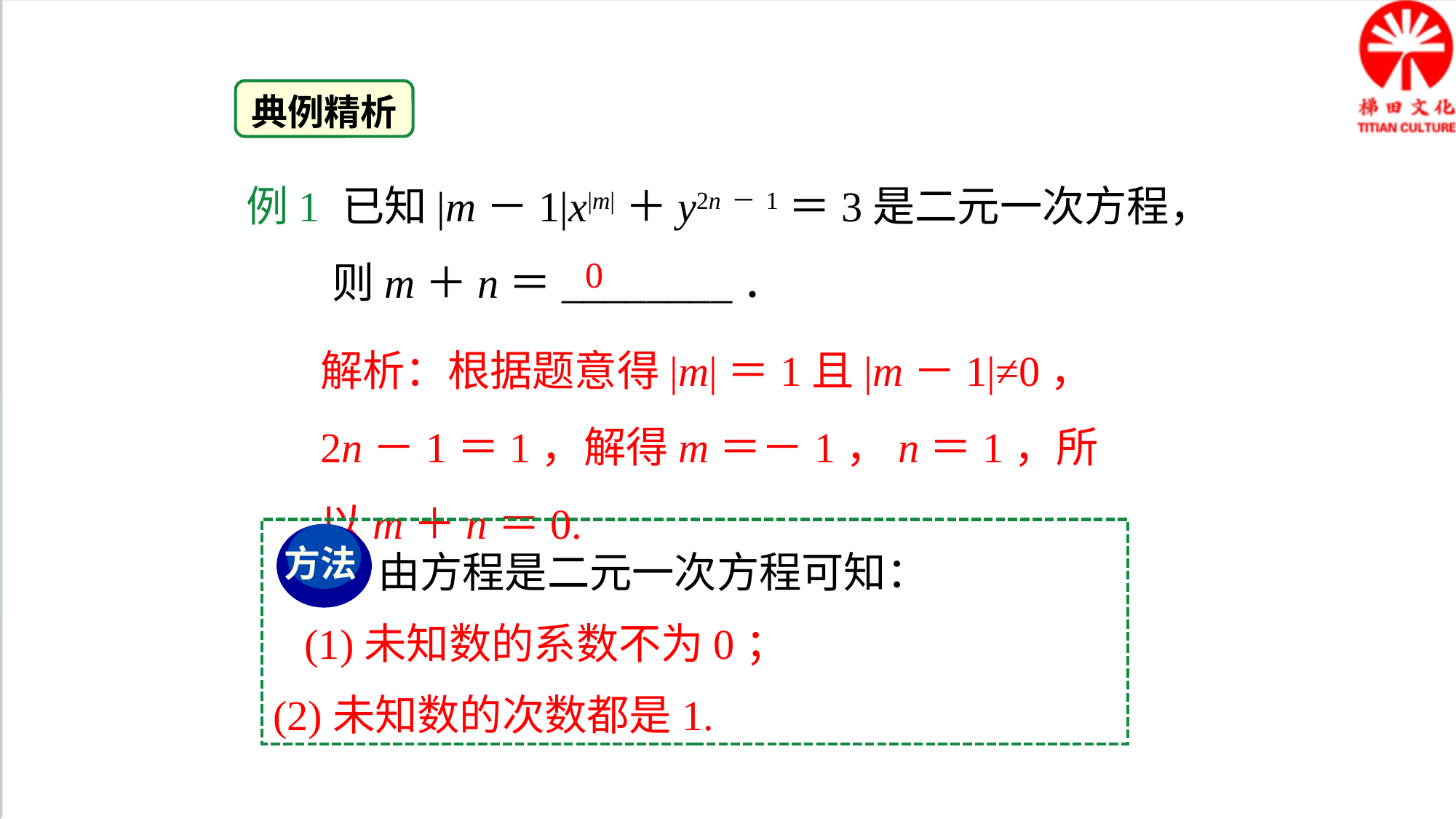

典例精析
例1 已知|m－1|x|m|＋y2n－1＝3是二元一次方程，
        则m＋n＝________．
0
解析：根据题意得|m|＝1且|m－1|≠0，2n－1＝1，解得m＝－1，n＝1，所以m＋n＝0.
          由方程是二元一次方程可知：
   (1)未知数的系数不为0；
(2)未知数的次数都是1.

方法